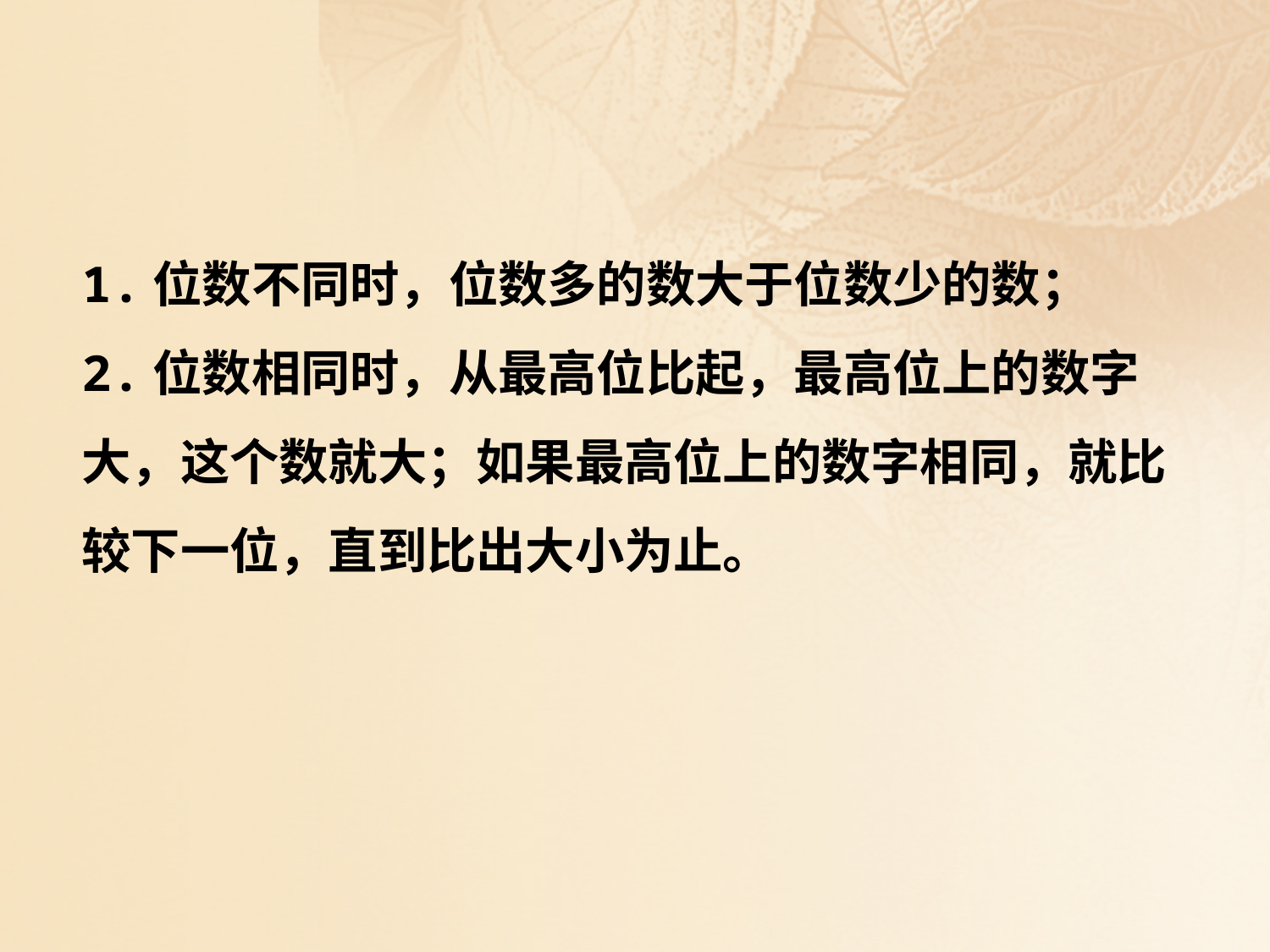

1.位数不同时，位数多的数大于位数少的数；
2.位数相同时，从最高位比起，最高位上的数字大，这个数就大；如果最高位上的数字相同，就比较下一位，直到比出大小为止。